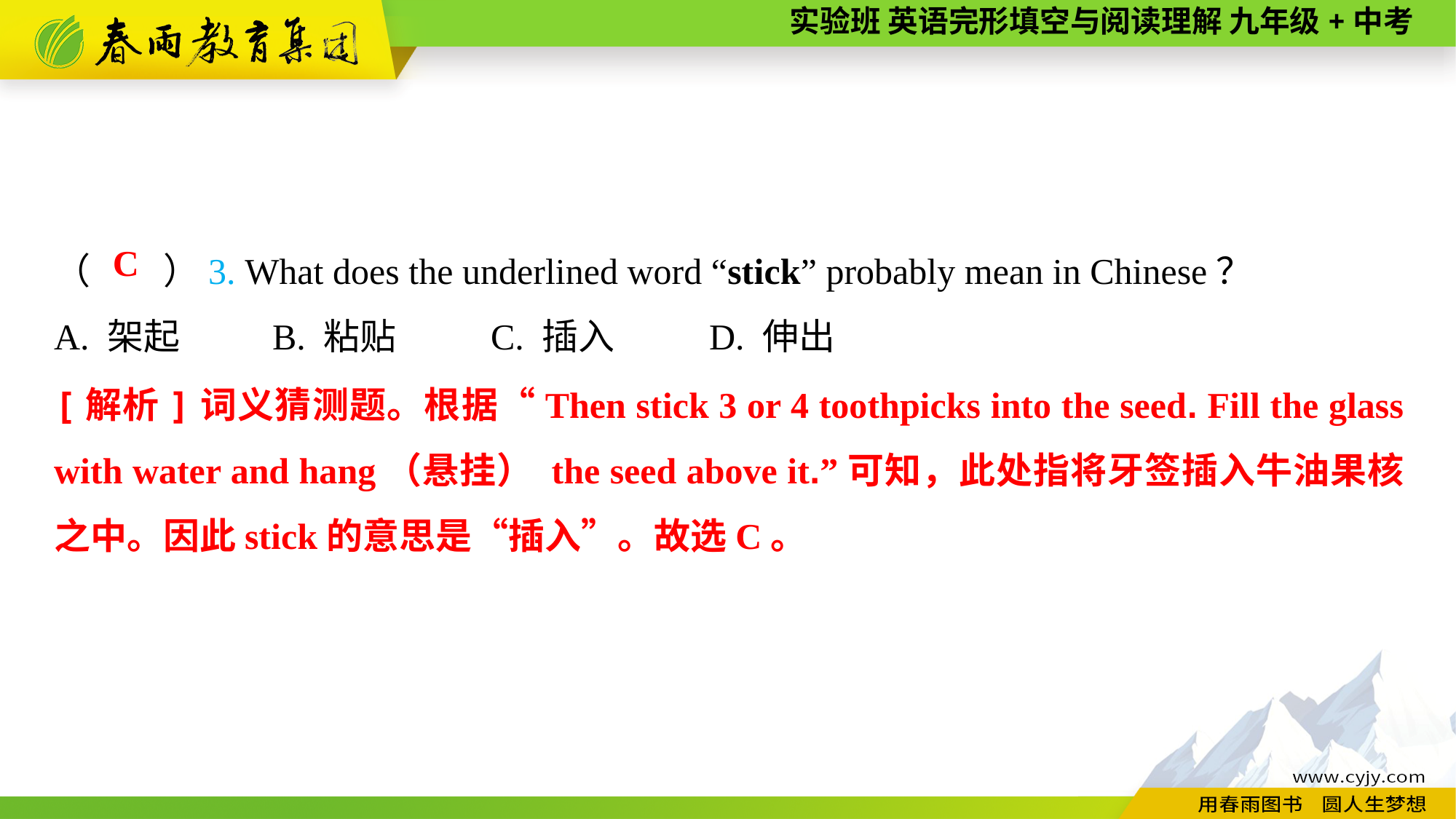

（　　）3. What does the underlined word “stick” probably mean in Chinese？
A. 架起	B. 粘贴	C. 插入	D. 伸出
C
[解析]词义猜测题。根据“Then stick 3 or 4 toothpicks into the seed. Fill the glass with water and hang（悬挂） the seed above it.”可知，此处指将牙签插入牛油果核之中。因此stick的意思是“插入”。故选C。